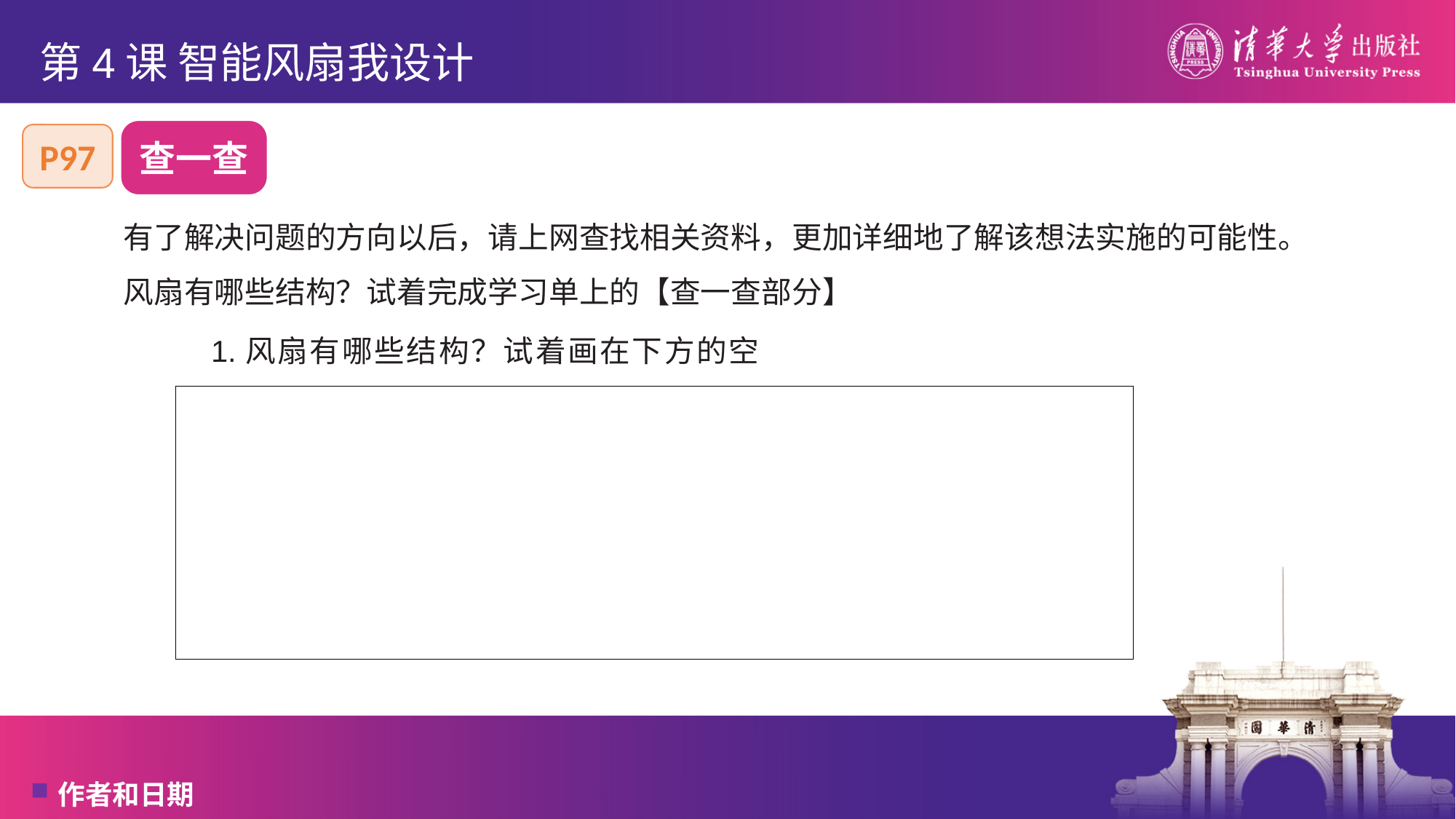

第4课 智能风扇我设计
查一查
P97
有了解决问题的方向以后，请上网查找相关资料，更加详细地了解该想法实施的可能性。
风扇有哪些结构？试着完成学习单上的【查一查部分】
1.风扇有哪些结构？试着画在下方的空白处。
|  |
| --- |
作者和日期